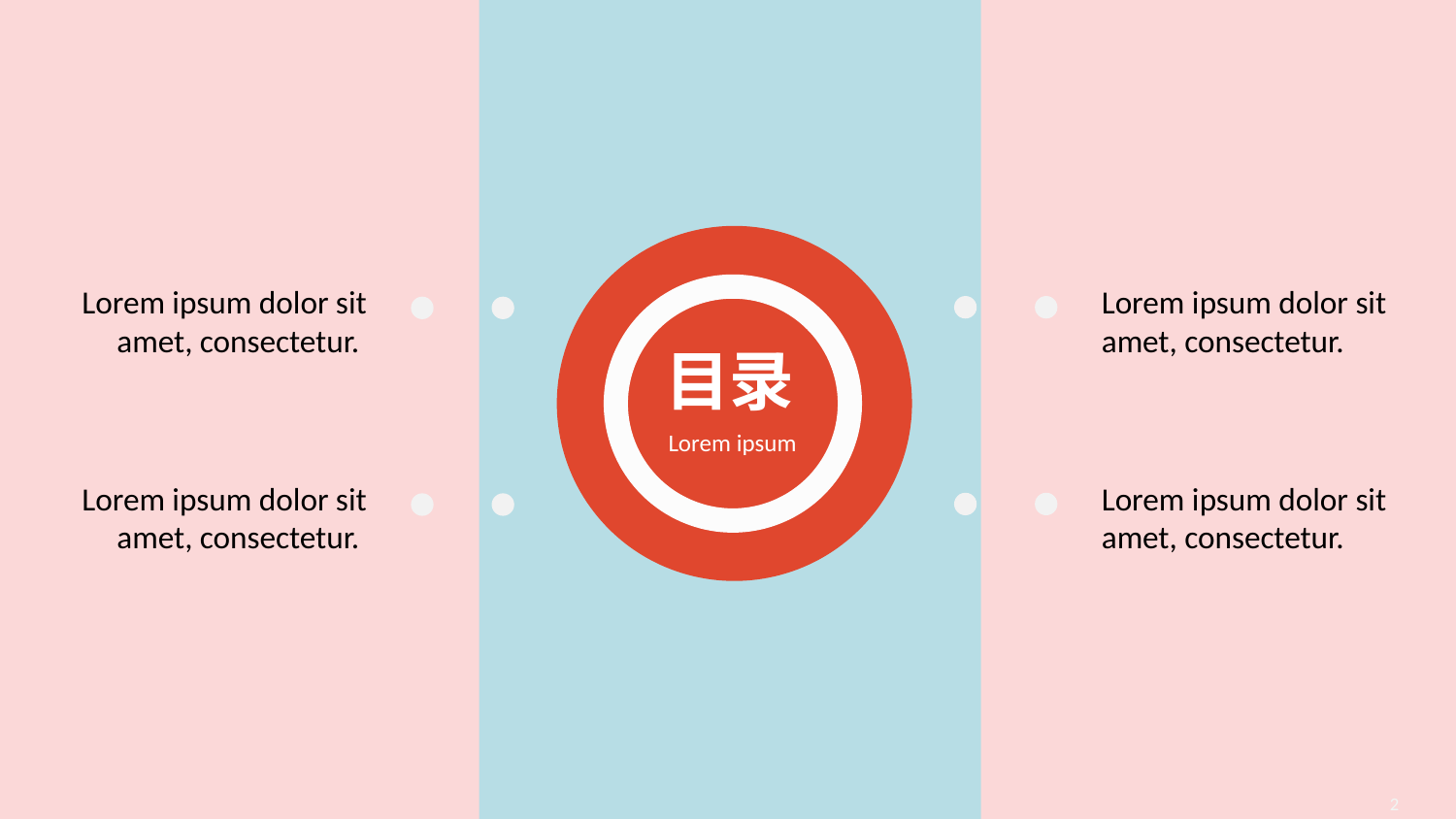

Lorem ipsum dolor sit amet, consectetur.
Lorem ipsum dolor sit amet, consectetur.

目录
Lorem ipsum
Lorem ipsum dolor sit amet, consectetur.
Lorem ipsum dolor sit amet, consectetur.